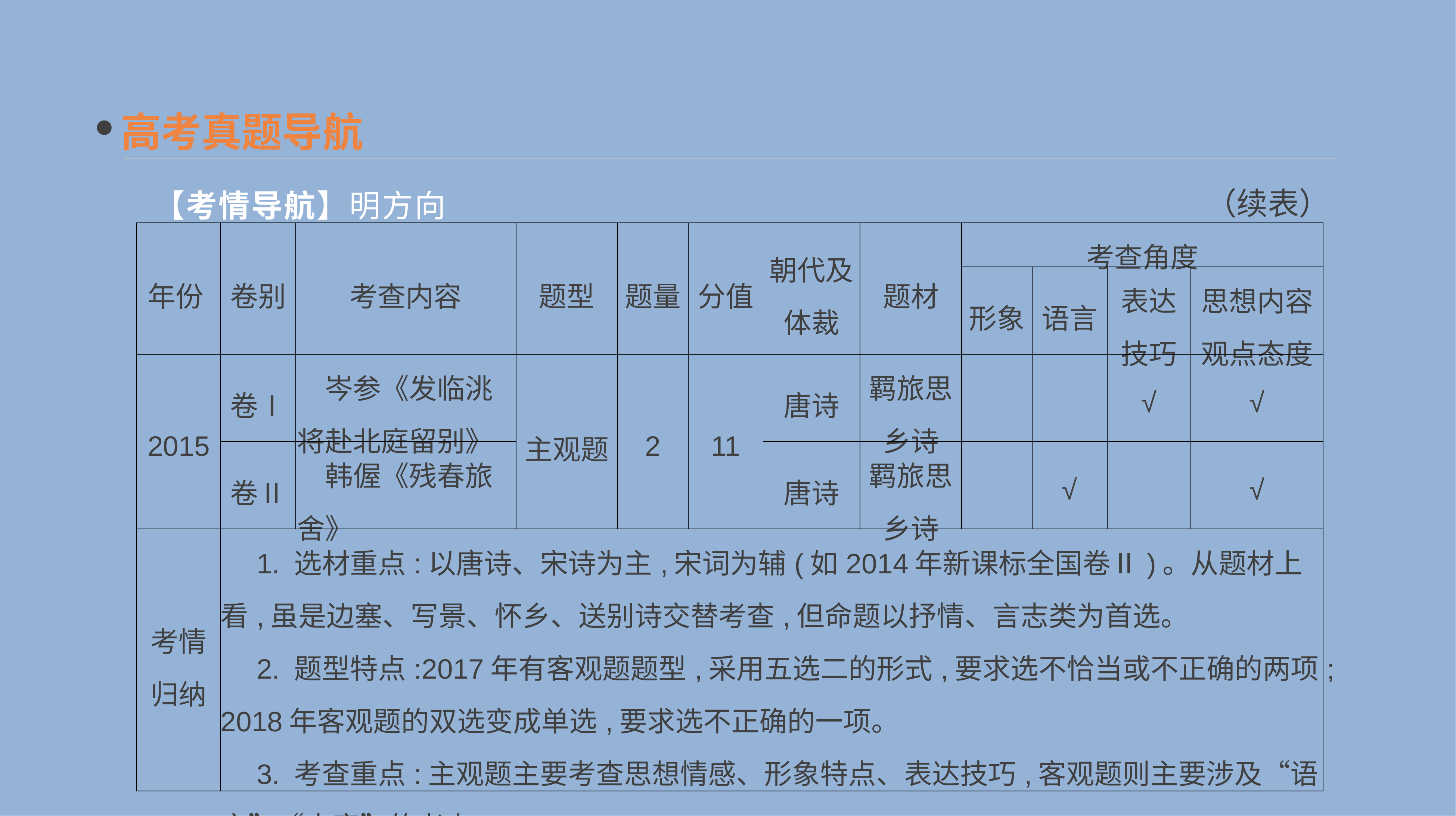

高考真题导航

（续表）
【考情导航】明方向
| 年份 | 卷别 | 考查内容 | 题型 | 题量 | 分值 | 朝代及 体裁 | 题材 | 考查角度 |  |  |  |
| --- | --- | --- | --- | --- | --- | --- | --- | --- | --- | --- | --- |
|  |  |  |  |  |  |  |  | 形象 | 语言 | 表达 技巧 | 思想内容 观点态度 |
| 2015 | 卷Ⅰ | 岑参《发临洮将赴北庭留别》 | 主观题 | 2 | 11 | 唐诗 | 羁旅思乡诗 |  |  | √ | √ |
|  | 卷Ⅱ | 韩偓《残春旅舍》 |  |  |  | 唐诗 | 羁旅思乡诗 |  | √ |  | √ |
| 考情归纳 | 1. 选材重点:以唐诗、宋诗为主,宋词为辅(如2014年新课标全国卷Ⅱ)。从题材上看,虽是边塞、写景、怀乡、送别诗交替考查,但命题以抒情、言志类为首选。 　2. 题型特点:2017年有客观题题型,采用五选二的形式,要求选不恰当或不正确的两项;2018年客观题的双选变成单选,要求选不正确的一项。 　3. 考查重点:主观题主要考查思想情感、形象特点、表达技巧,客观题则主要涉及“语言”“内容”的考查。 |  |  |  |  |  |  |  |  |  |  |